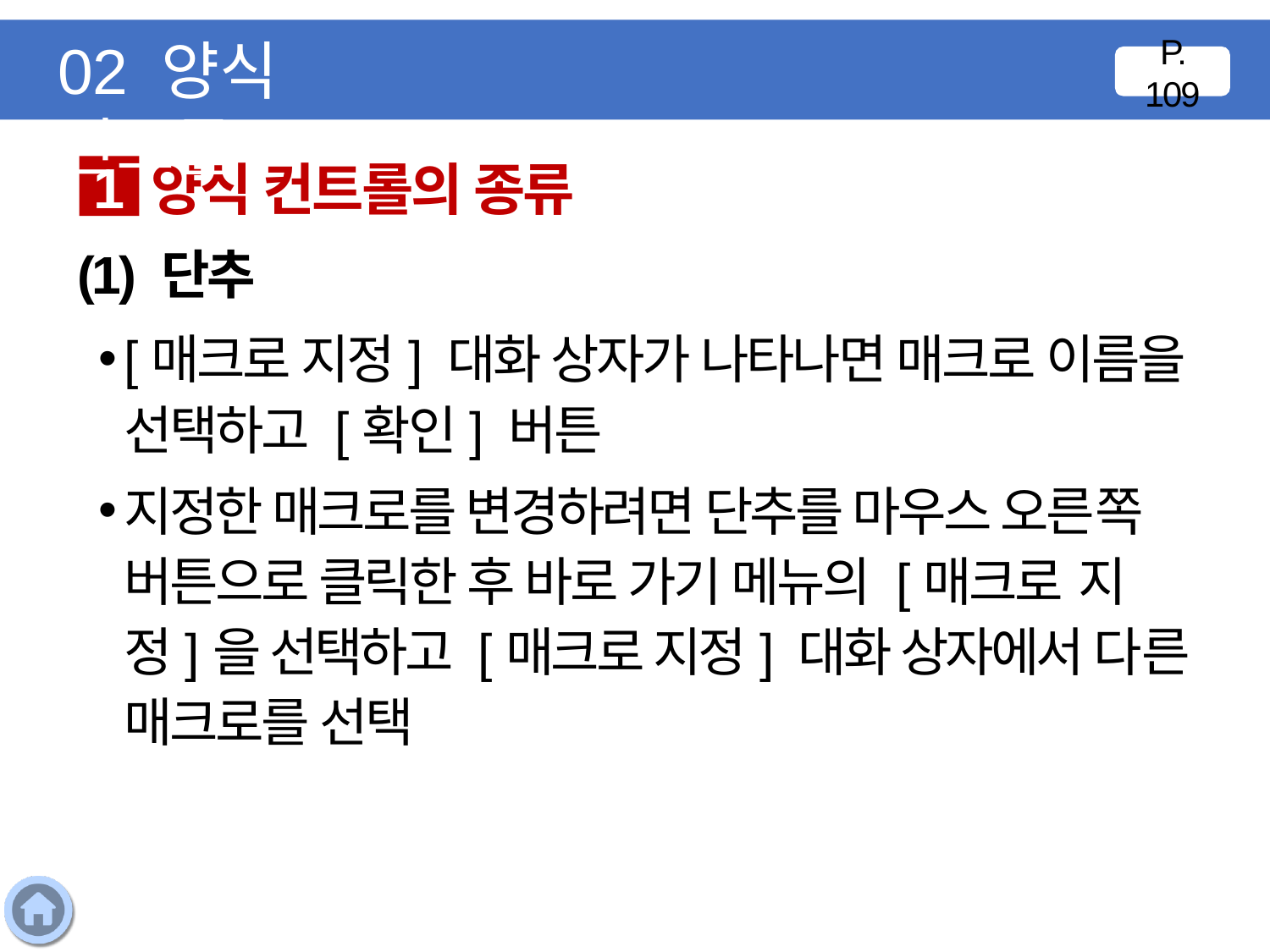

02 양식 컨트롤
P. 109
양식 컨트롤의 종류
1
(1) 단추
[매크로 지정] 대화 상자가 나타나면 매크로 이름을 선택하고 [확인] 버튼
지정한 매크로를 변경하려면 단추를 마우스 오른쪽 버튼으로 클릭한 후 바로 가기 메뉴의 [매크로 지정]을 선택하고 [매크로 지정] 대화 상자에서 다른 매크로를 선택